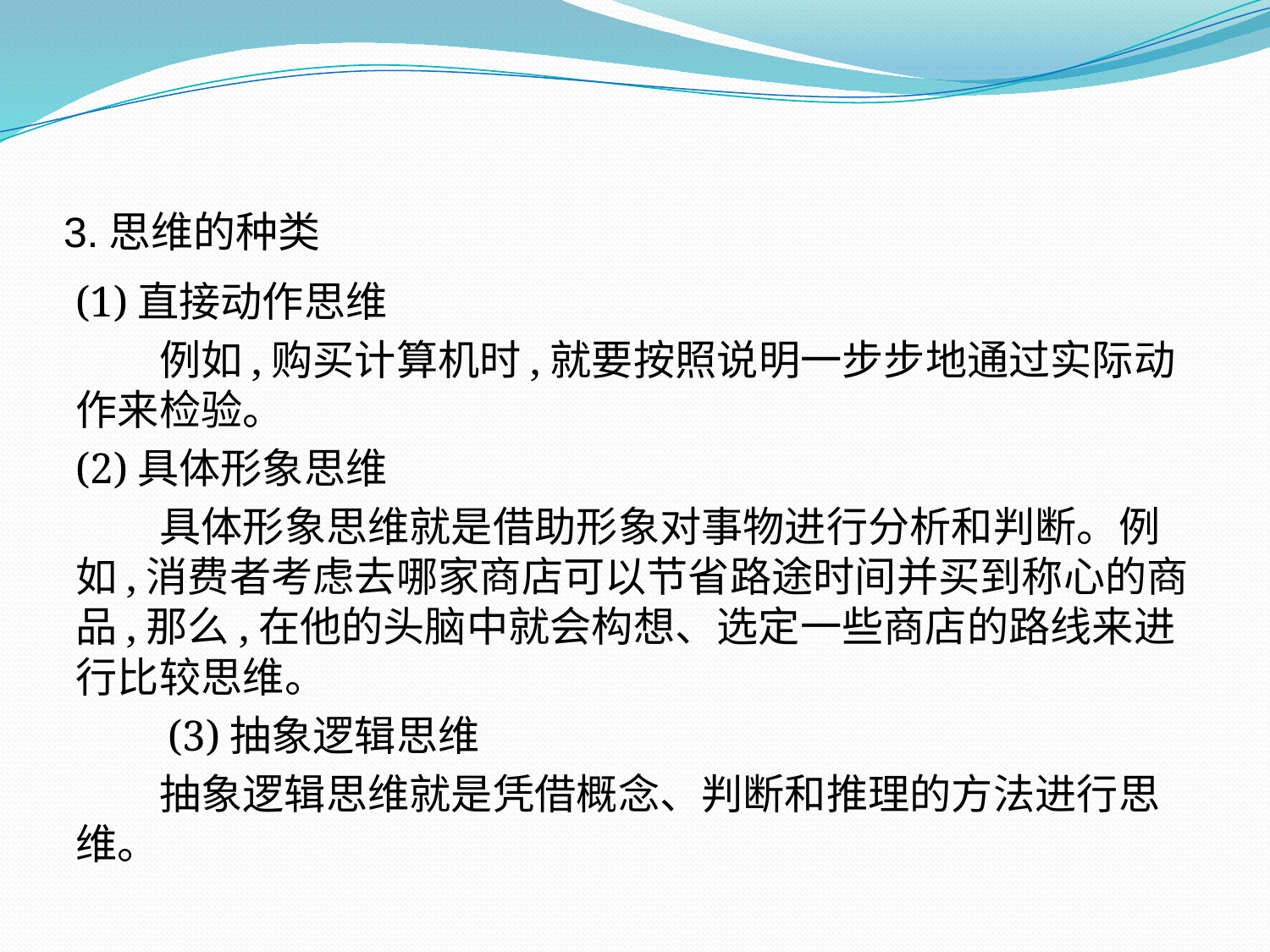

# 3.思维的种类
(1)直接动作思维
　　例如,购买计算机时,就要按照说明一步步地通过实际动作来检验。
(2)具体形象思维
　　具体形象思维就是借助形象对事物进行分析和判断。例如,消费者考虑去哪家商店可以节省路途时间并买到称心的商品,那么,在他的头脑中就会构想、选定一些商店的路线来进行比较思维。
　　(3)抽象逻辑思维
　　抽象逻辑思维就是凭借概念、判断和推理的方法进行思维。